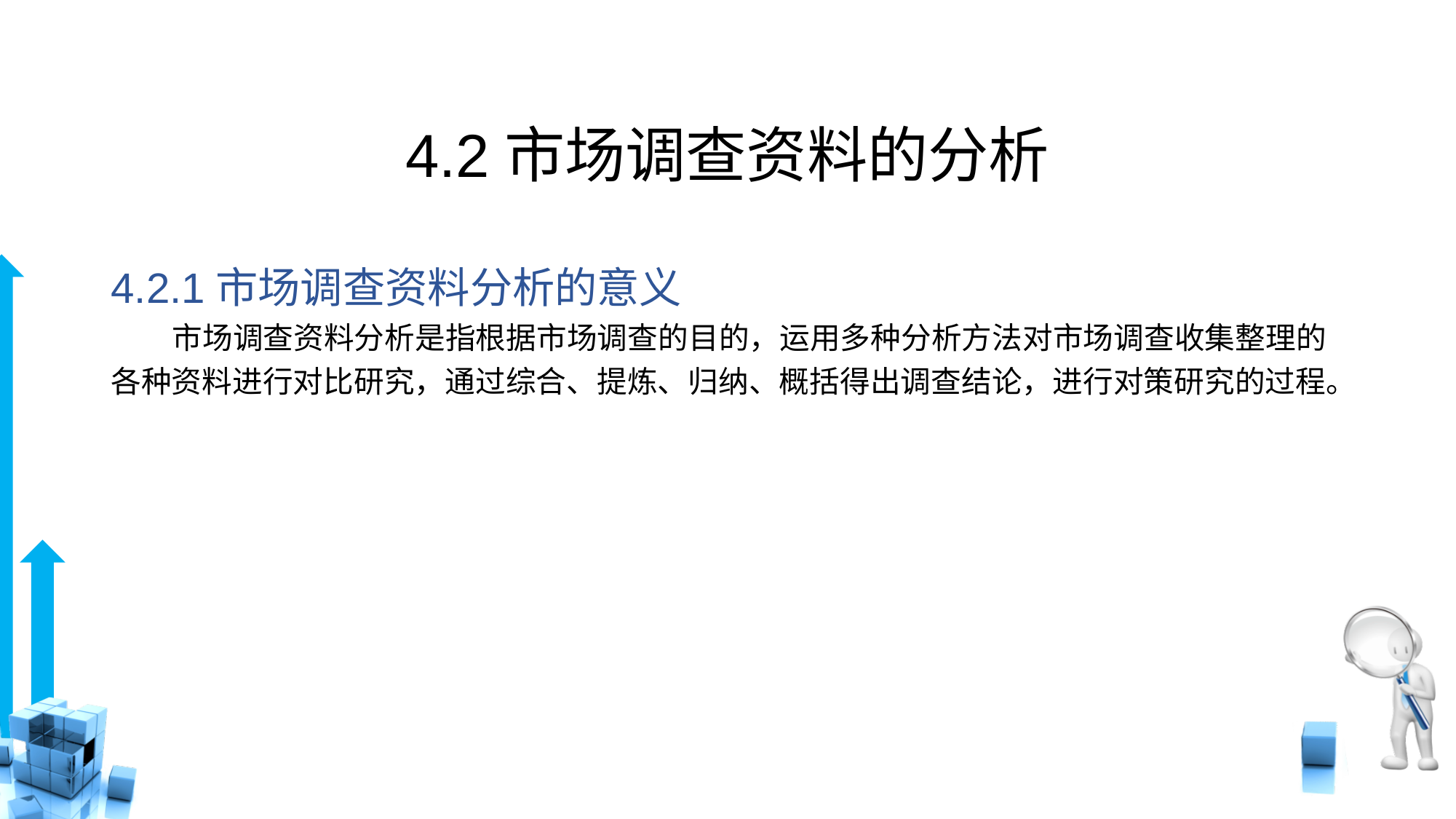

# 4.2市场调查资料的分析
4.2.1市场调查资料分析的意义
        市场调查资料分析是指根据市场调查的目的，运用多种分析方法对市场调查收集整理的各种资料进行对比研究，通过综合、提炼、归纳、概括得出调查结论，进行对策研究的过程。